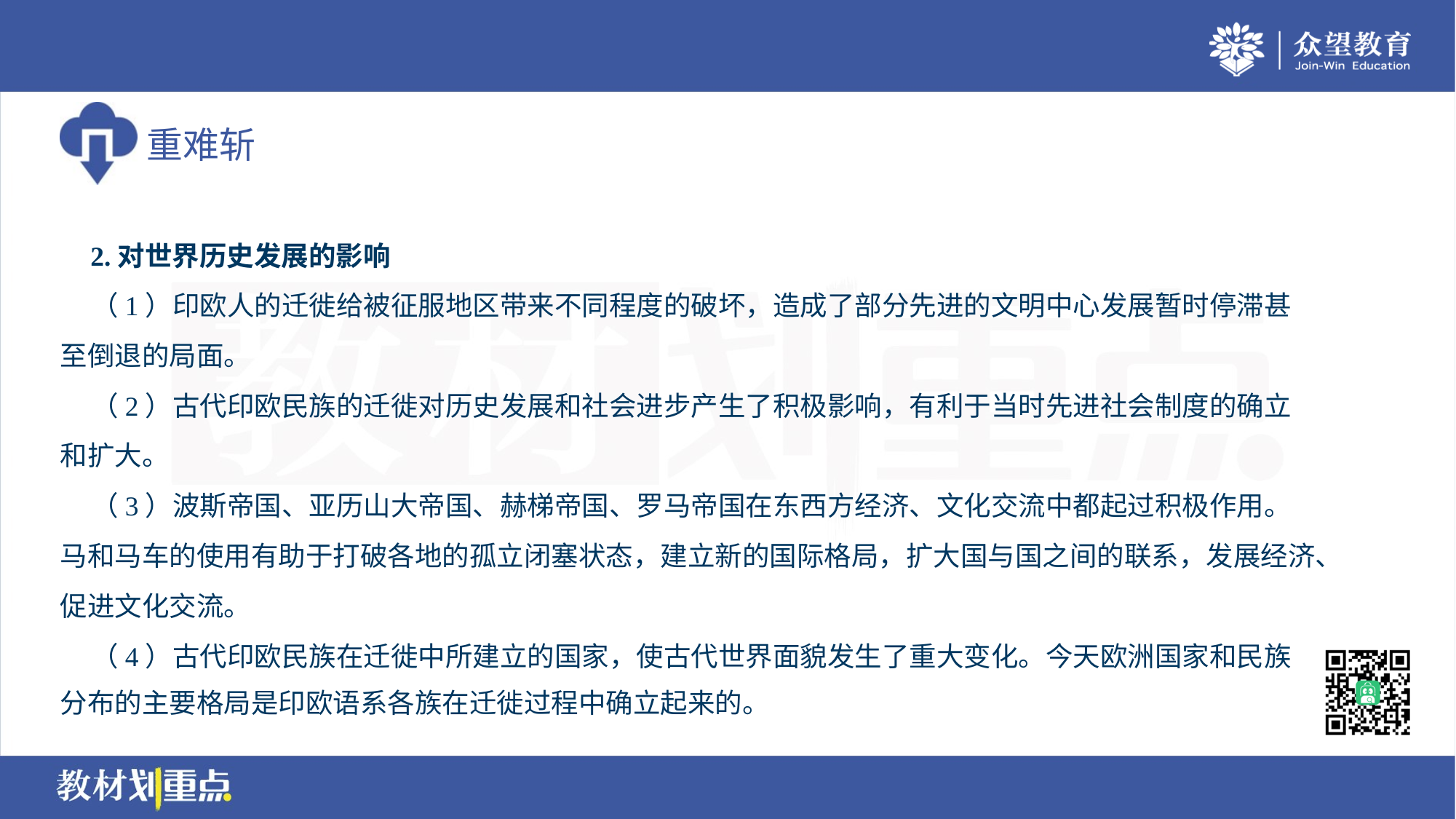

2.对世界历史发展的影响
    （1）印欧人的迁徙给被征服地区带来不同程度的破坏，造成了部分先进的文明中心发展暂时停滞甚
至倒退的局面。
    （2）古代印欧民族的迁徙对历史发展和社会进步产生了积极影响，有利于当时先进社会制度的确立
和扩大。
    （3）波斯帝国、亚历山大帝国、赫梯帝国、罗马帝国在东西方经济、文化交流中都起过积极作用。
马和马车的使用有助于打破各地的孤立闭塞状态，建立新的国际格局，扩大国与国之间的联系，发展经济、
促进文化交流。
    （4）古代印欧民族在迁徙中所建立的国家，使古代世界面貌发生了重大变化。今天欧洲国家和民族
分布的主要格局是印欧语系各族在迁徙过程中确立起来的。